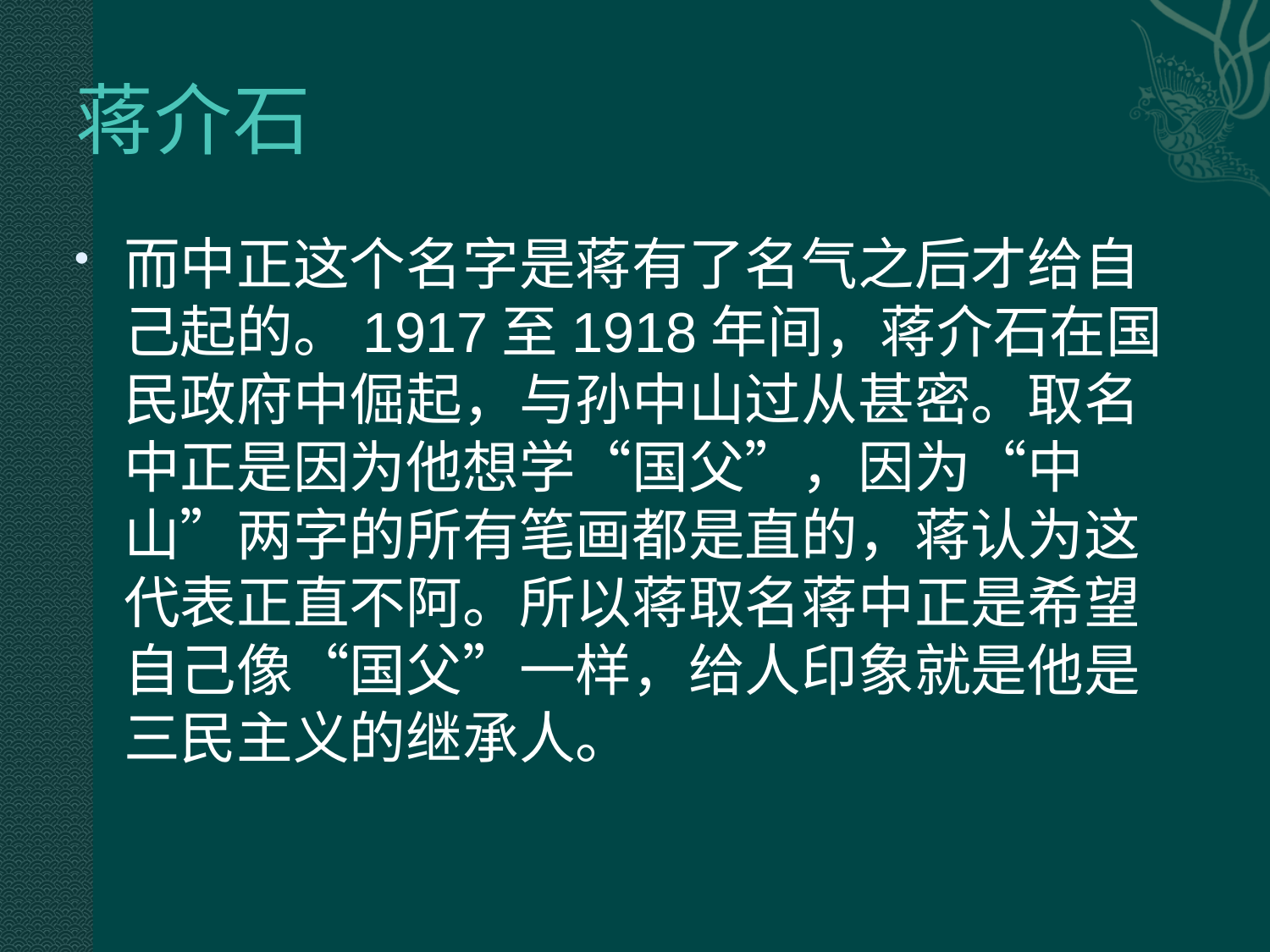

# 蒋介石
而中正这个名字是蒋有了名气之后才给自己起的。1917至1918年间，蒋介石在国民政府中倔起，与孙中山过从甚密。取名中正是因为他想学“国父”，因为“中山”两字的所有笔画都是直的，蒋认为这代表正直不阿。所以蒋取名蒋中正是希望自己像“国父”一样，给人印象就是他是三民主义的继承人。